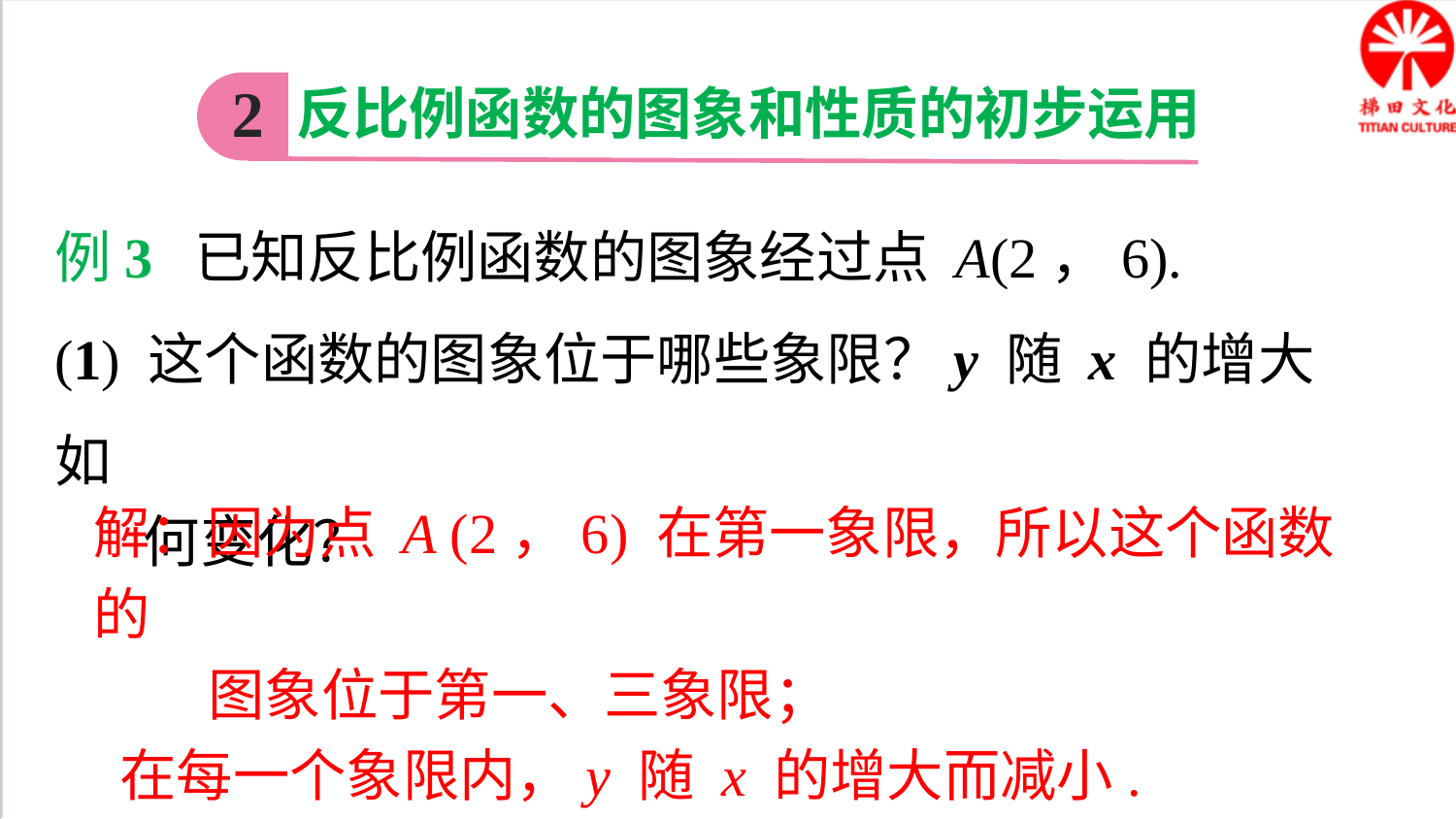

反比例函数的图象和性质的初步运用
2

例3  已知反比例函数的图象经过点 A(2，6).
(1) 这个函数的图象位于哪些象限？y 随 x 的增大如
      何变化？
解：因为点 A (2，6) 在第一象限，所以这个函数的
        图象位于第一、三象限；
 在每一个象限内，y 随 x 的增大而减小.